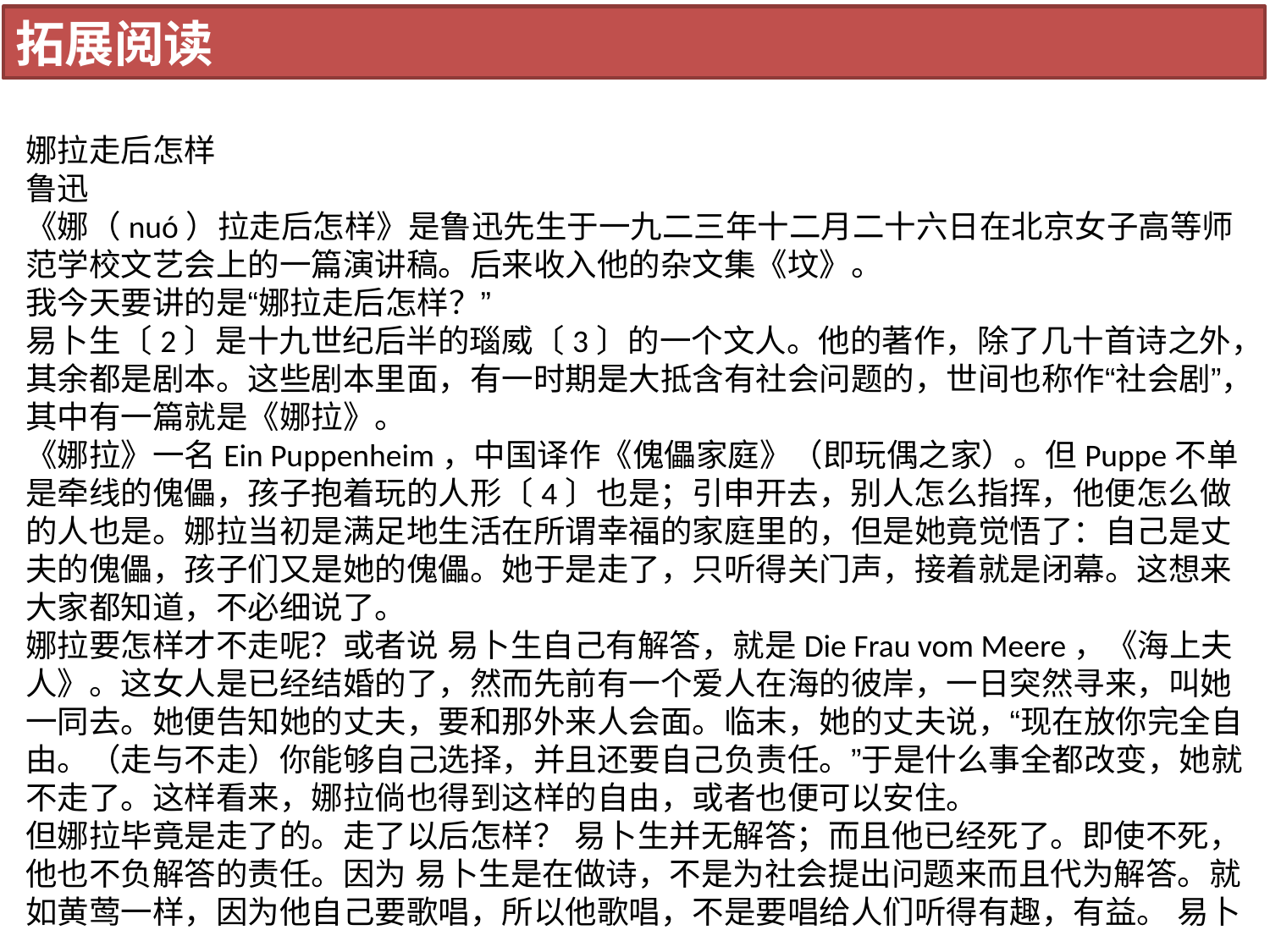

拓展阅读
娜拉走后怎样
鲁迅
《娜（nuó）拉走后怎样》是鲁迅先生于一九二三年十二月二十六日在北京女子高等师范学校文艺会上的一篇演讲稿。后来收入他的杂文集《坟》。
我今天要讲的是“娜拉走后怎样？”
易卜生〔2〕是十九世纪后半的瑙威〔3〕的一个文人。他的著作，除了几十首诗之外，其余都是剧本。这些剧本里面，有一时期是大抵含有社会问题的，世间也称作“社会剧”，其中有一篇就是《娜拉》。
《娜拉》一名Ein Puppenheim，中国译作《傀儡家庭》（即玩偶之家）。但Puppe不单是牵线的傀儡，孩子抱着玩的人形〔4〕也是；引申开去，别人怎么指挥，他便怎么做的人也是。娜拉当初是满足地生活在所谓幸福的家庭里的，但是她竟觉悟了：自己是丈夫的傀儡，孩子们又是她的傀儡。她于是走了，只听得关门声，接着就是闭幕。这想来大家都知道，不必细说了。
娜拉要怎样才不走呢？或者说 易卜生自己有解答，就是Die Frau vom Meere，《海上夫人》。这女人是已经结婚的了，然而先前有一个爱人在海的彼岸，一日突然寻来，叫她一同去。她便告知她的丈夫，要和那外来人会面。临末，她的丈夫说，“现在放你完全自由。（走与不走）你能够自己选择，并且还要自己负责任。”于是什么事全都改变，她就不走了。这样看来，娜拉倘也得到这样的自由，或者也便可以安住。
但娜拉毕竟是走了的。走了以后怎样？ 易卜生并无解答；而且他已经死了。即使不死，他也不负解答的责任。因为 易卜生是在做诗，不是为社会提出问题来而且代为解答。就如黄莺一样，因为他自己要歌唱，所以他歌唱，不是要唱给人们听得有趣，有益。 易卜